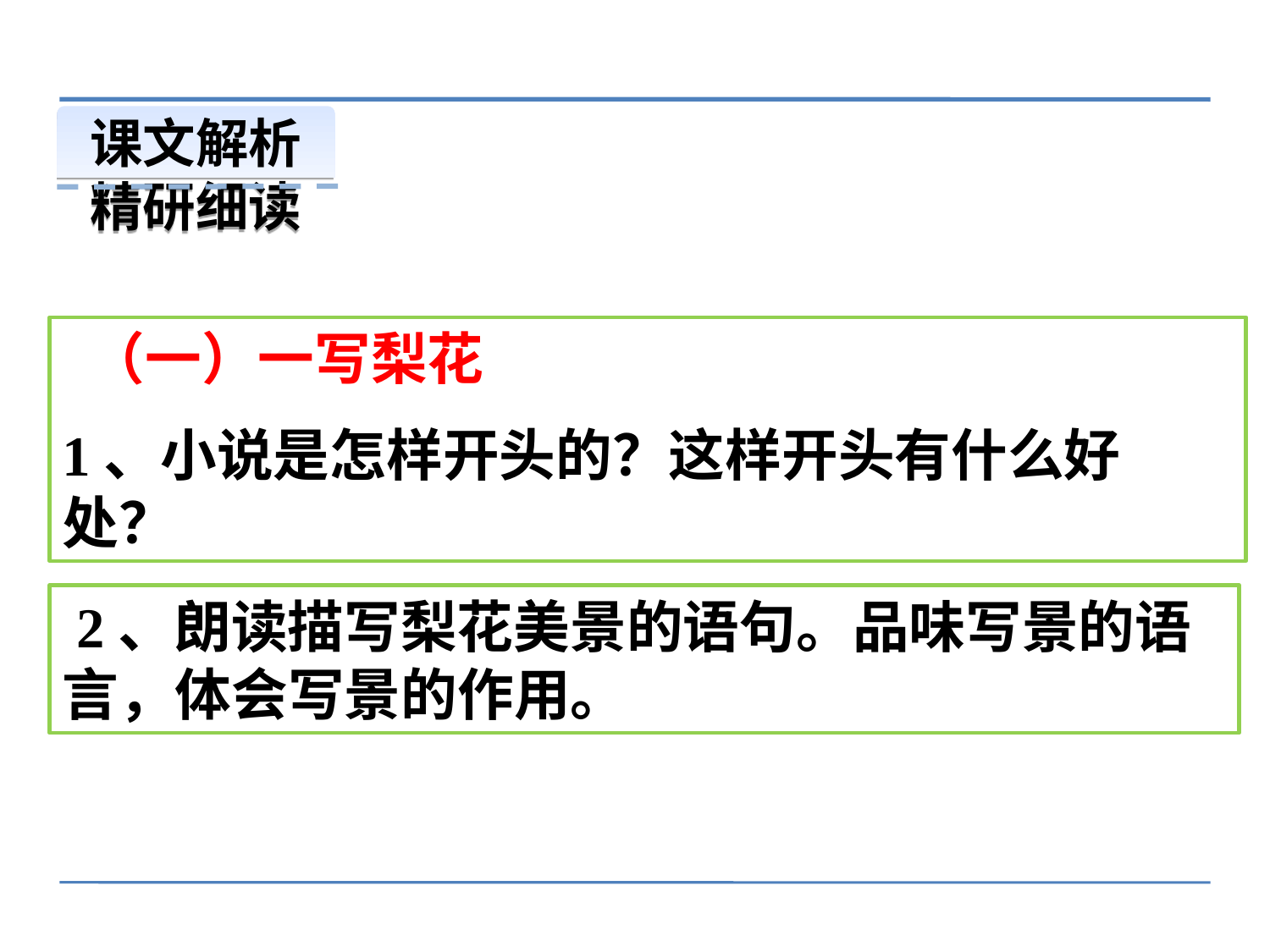

课文解析
精研细读

 （一）一写梨花
1、小说是怎样开头的？这样开头有什么好处？
 2、朗读描写梨花美景的语句。品味写景的语言，体会写景的作用。